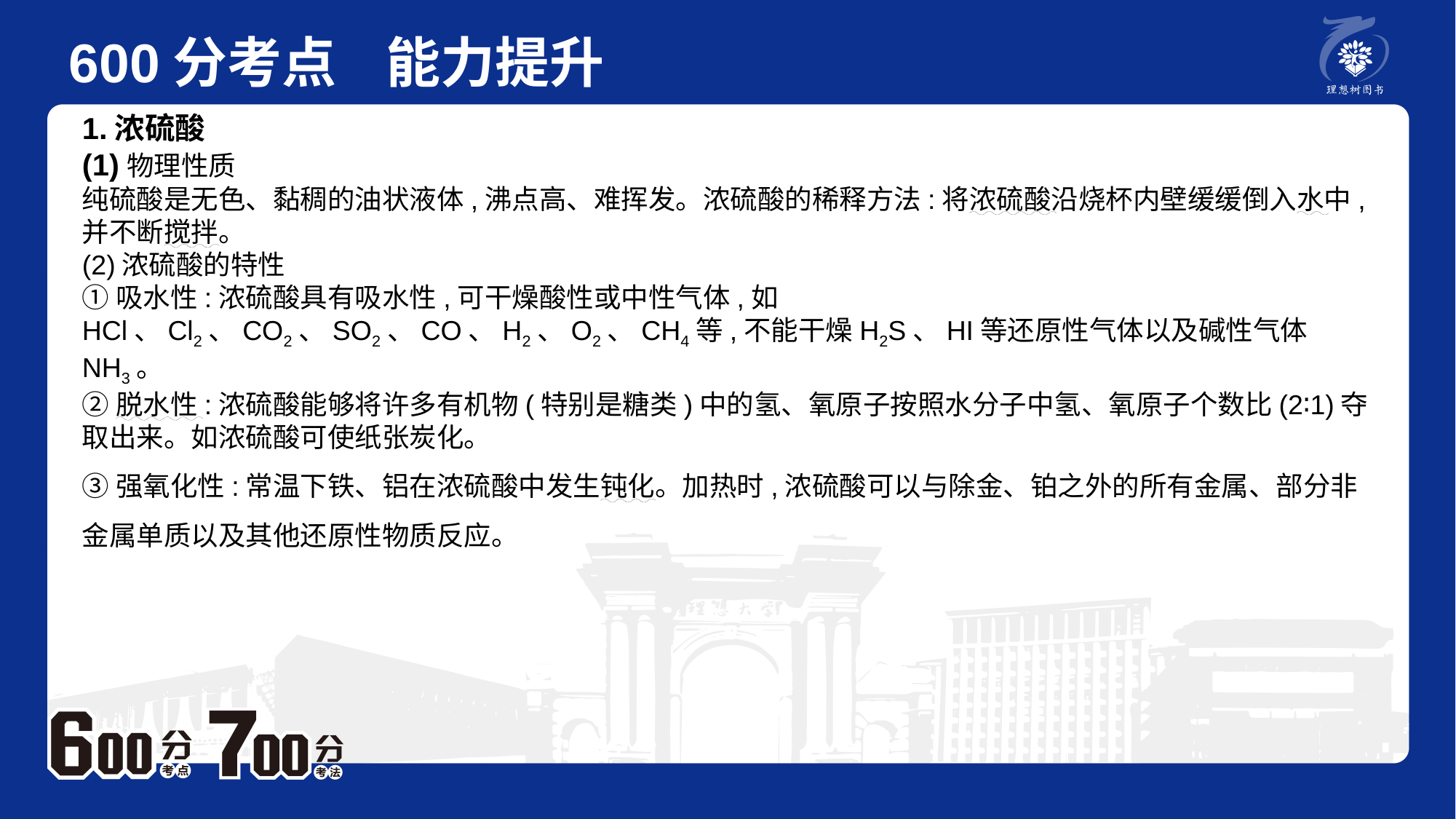

600分考点    能力提升
　               例题P2
1.浓硫酸(1)物理性质纯硫酸是无色、黏稠的油状液体,沸点高、难挥发。浓硫酸的稀释方法:将浓硫酸沿烧杯内壁缓缓倒入水中,并不断搅拌。(2)浓硫酸的特性①吸水性:浓硫酸具有吸水性,可干燥酸性或中性气体,如HCl、Cl2、CO2、SO2、CO、H2、O2、CH4等,不能干燥H2S、HI等还原性气体以及碱性气体NH3。②脱水性:浓硫酸能够将许多有机物(特别是糖类)中的氢、氧原子按照水分子中氢、氧原子个数比(2∶1)夺取出来。如浓硫酸可使纸张炭化。③强氧化性:常温下铁、铝在浓硫酸中发生钝化。加热时,浓硫酸可以与除金、铂之外的所有金属、部分非金属单质以及其他还原性物质反应。